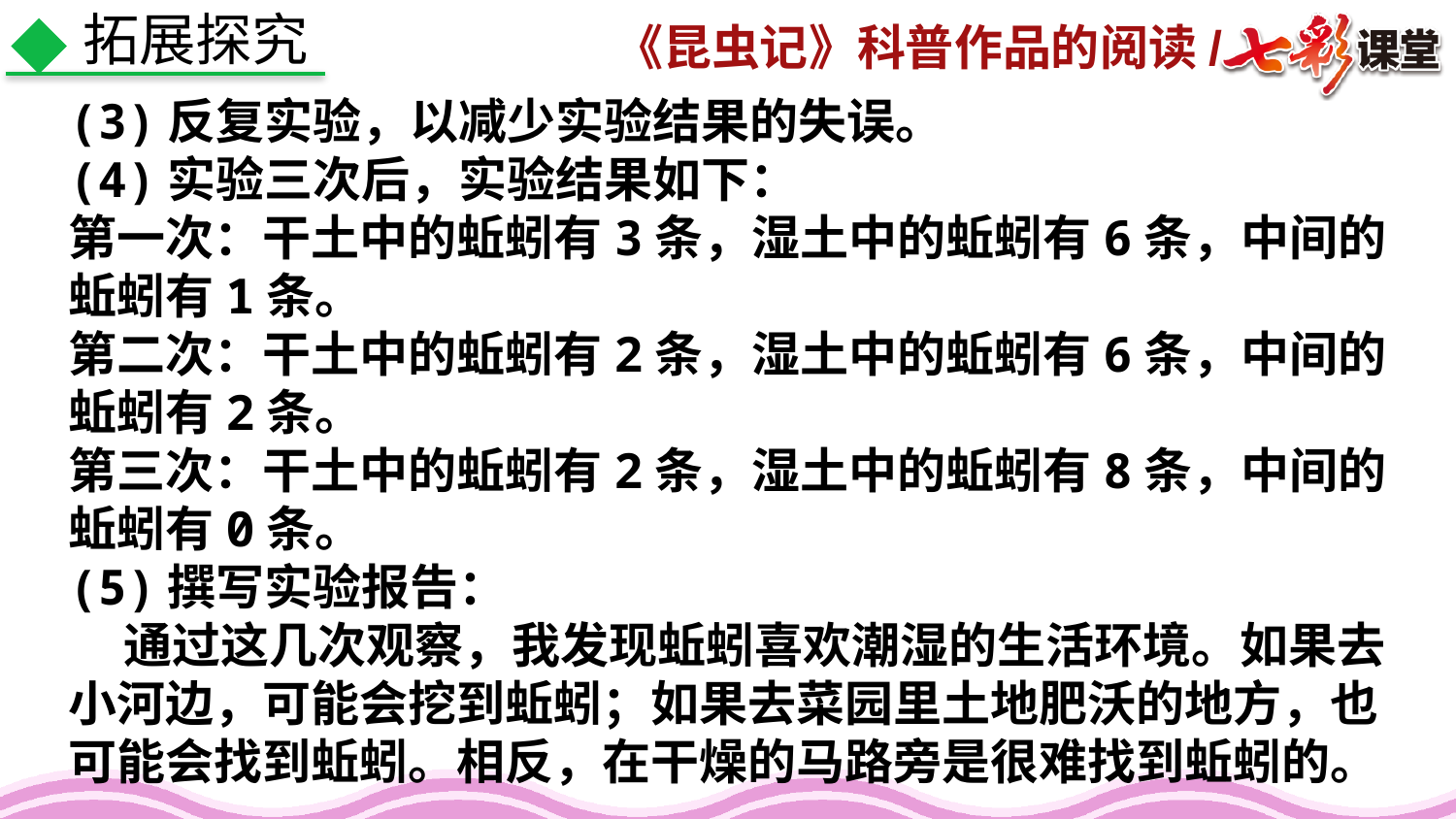

拓展探究

(3)反复实验，以减少实验结果的失误。
(4)实验三次后，实验结果如下：
第一次：干土中的蚯蚓有3条，湿土中的蚯蚓有6条，中间的蚯蚓有1条。
第二次：干土中的蚯蚓有2条，湿土中的蚯蚓有6条，中间的蚯蚓有2条。
第三次：干土中的蚯蚓有2条，湿土中的蚯蚓有8条，中间的蚯蚓有0条。
(5)撰写实验报告：
    通过这几次观察，我发现蚯蚓喜欢潮湿的生活环境。如果去小河边，可能会挖到蚯蚓；如果去菜园里土地肥沃的地方，也可能会找到蚯蚓。相反，在干燥的马路旁是很难找到蚯蚓的。